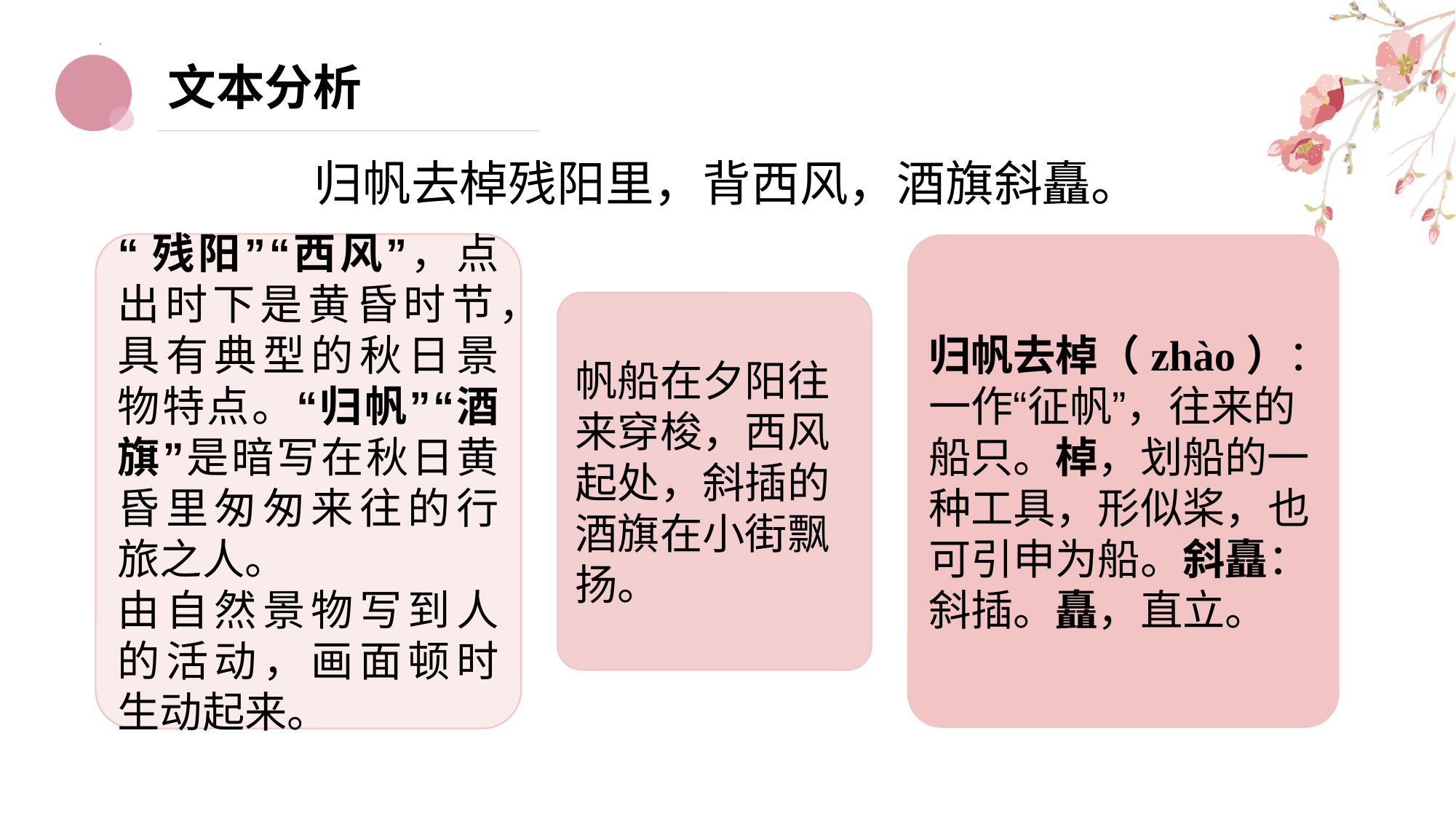

文本分析
归帆去棹残阳里，背西风，酒旗斜矗。
“残阳”“西风”，点出时下是黄昏时节，具有典型的秋日景物特点。“归帆”“酒旗”是暗写在秋日黄昏里匆匆来往的行旅之人。
由自然景物写到人的活动，画面顿时生动起来。
归帆去棹（zhào）：一作“征帆”，往来的船只。棹，划船的一种工具，形似桨，也可引申为船。斜矗：斜插。矗，直立。
帆船在夕阳往来穿梭，西风起处，斜插的酒旗在小街飘扬。